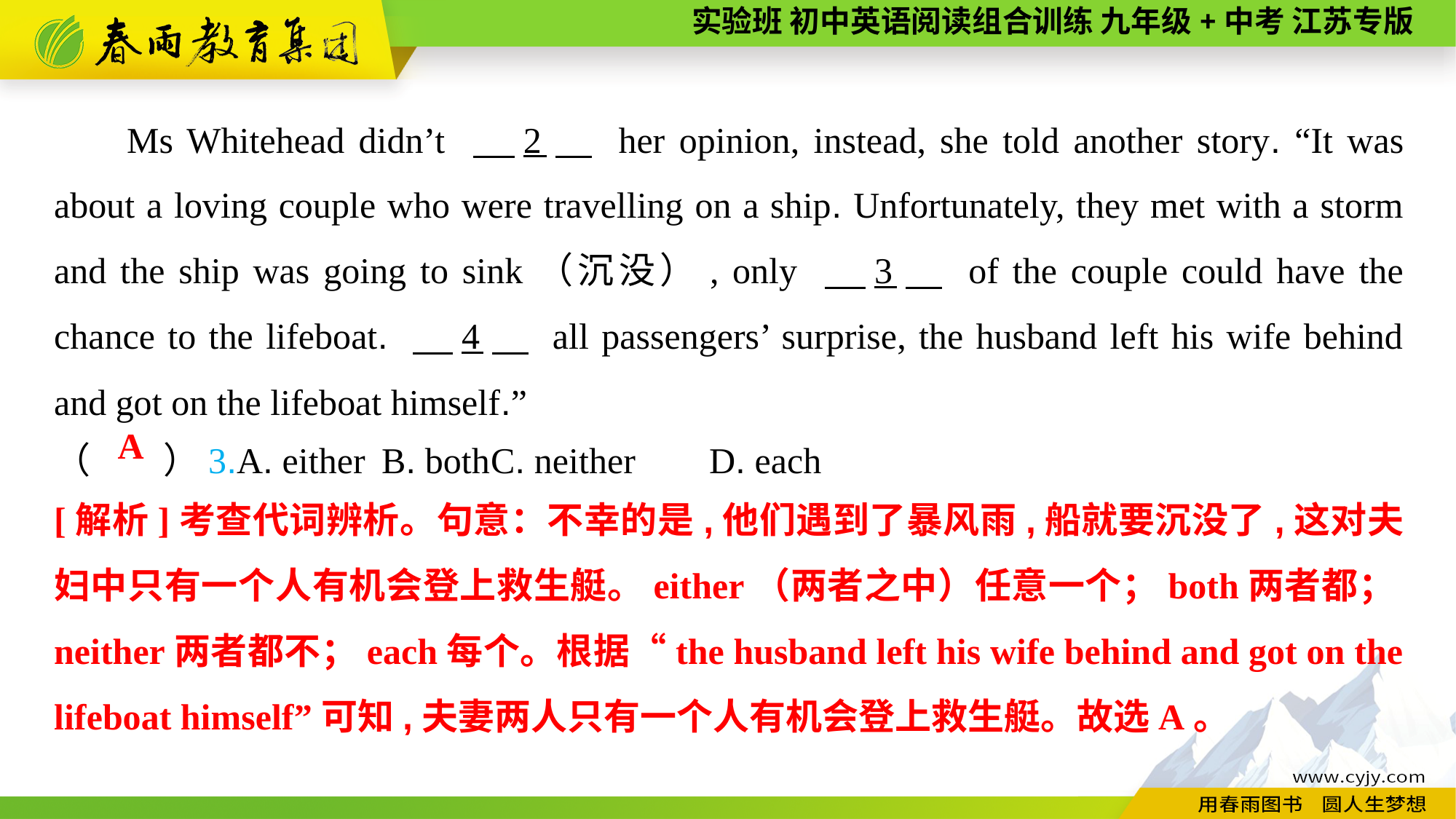

Ms Whitehead didn’t 　2　 her opinion, instead, she told another story. “It was about a loving couple who were travelling on a ship. Unfortunately, they met with a storm and the ship was going to sink（沉没）, only 　3　 of the couple could have the chance to the lifeboat. 　4　 all passengers’ surprise, the husband left his wife behind and got on the lifeboat himself.”
（　　）3.A. either	B. both	C. neither	D. each
A
[解析]考查代词辨析。句意：不幸的是,他们遇到了暴风雨,船就要沉没了,这对夫妇中只有一个人有机会登上救生艇。either（两者之中）任意一个；both两者都；neither两者都不；each每个。根据“the husband left his wife behind and got on the lifeboat himself”可知,夫妻两人只有一个人有机会登上救生艇。故选A。